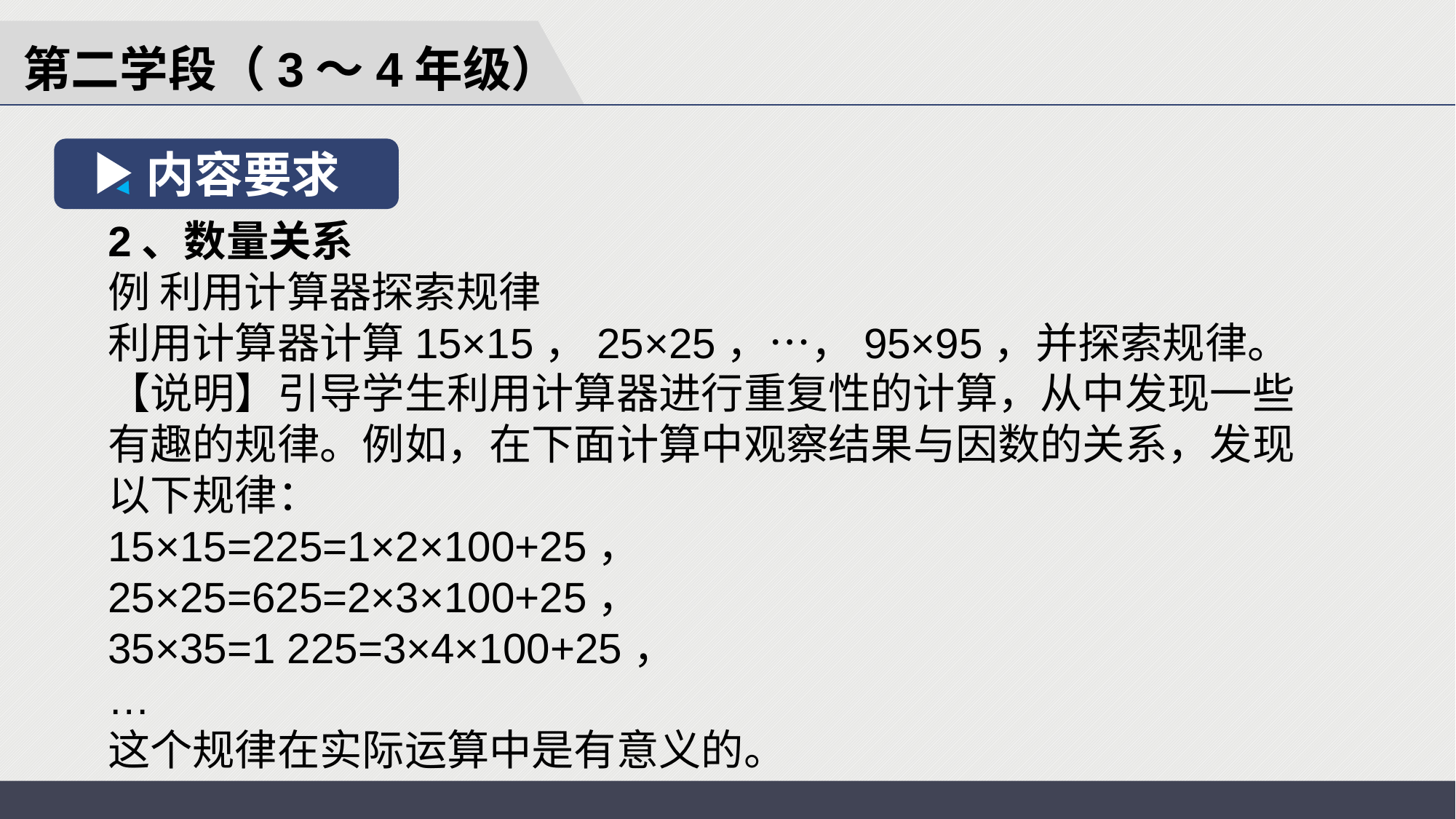

第二学段（3～4年级）
内容要求

2、数量关系
例 利用计算器探索规律
利用计算器计算15×15，25×25，…，95×95，并探索规律。
【说明】引导学生利用计算器进行重复性的计算，从中发现一些有趣的规律。例如，在下面计算中观察结果与因数的关系，发现以下规律：
15×15=225=1×2×100+25，
25×25=625=2×3×100+25，
35×35=1 225=3×4×100+25，
…
这个规律在实际运算中是有意义的。